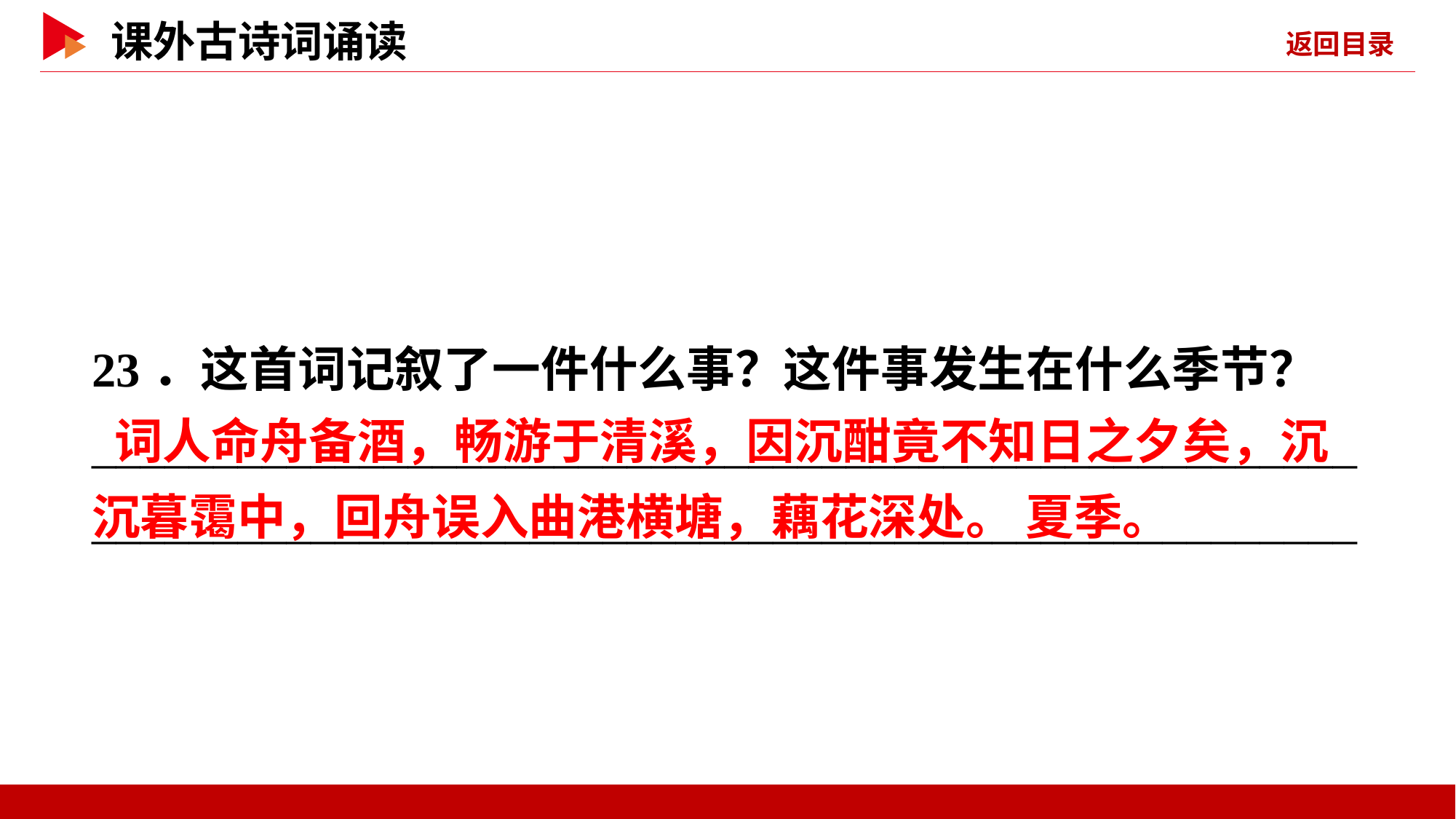

23．这首词记叙了一件什么事？这件事发生在什么季节？
________________________________________________________________________________________________________
 词人命舟备酒，畅游于清溪，因沉酣竟不知日之夕矣，沉沉暮霭中，回舟误入曲港横塘，藕花深处。 夏季。